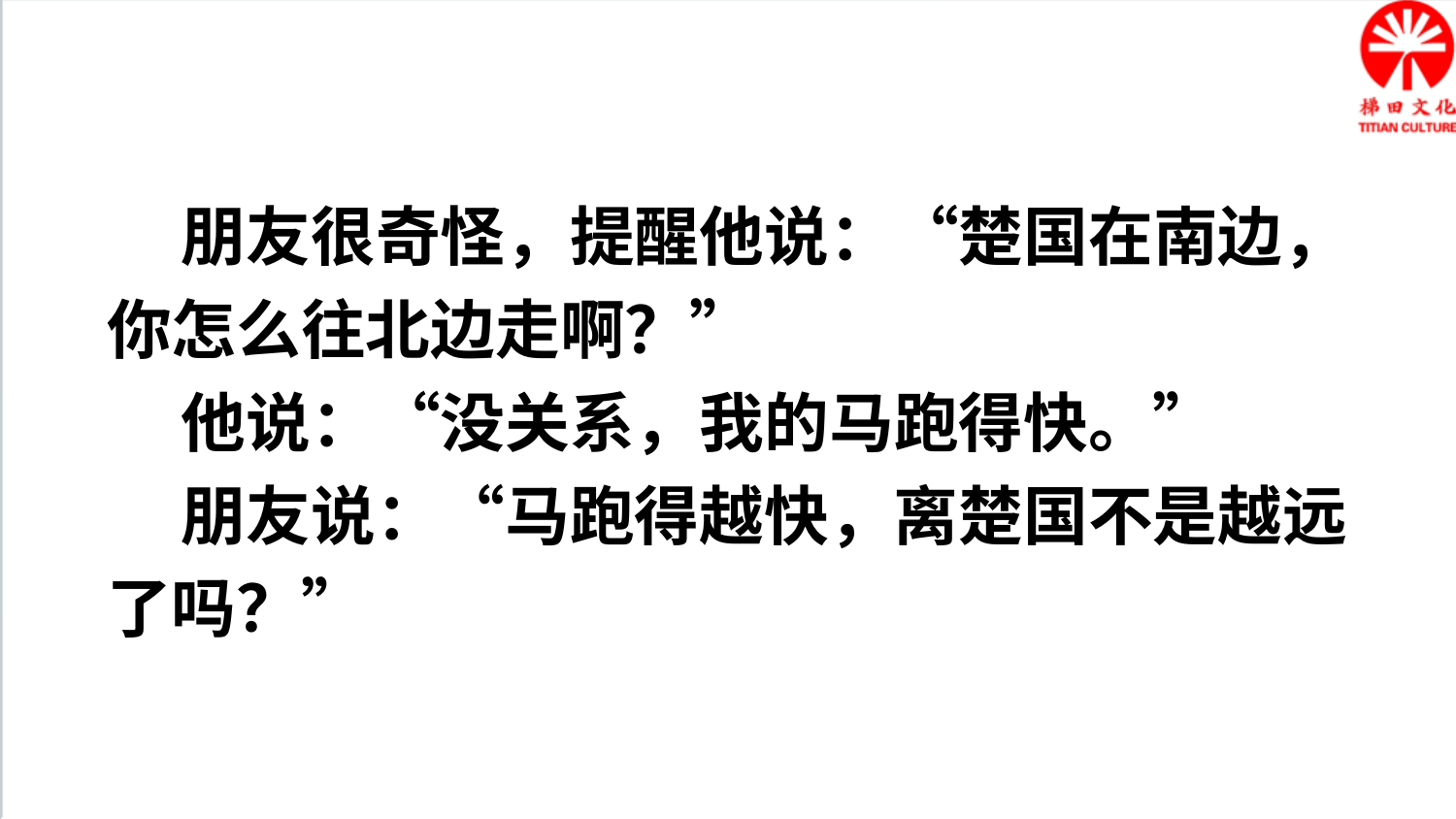

朋友很奇怪，提醒他说：“楚国在南边，你怎么往北边走啊？”
    他说：“没关系，我的马跑得快。”
    朋友说：“马跑得越快，离楚国不是越远了吗？”